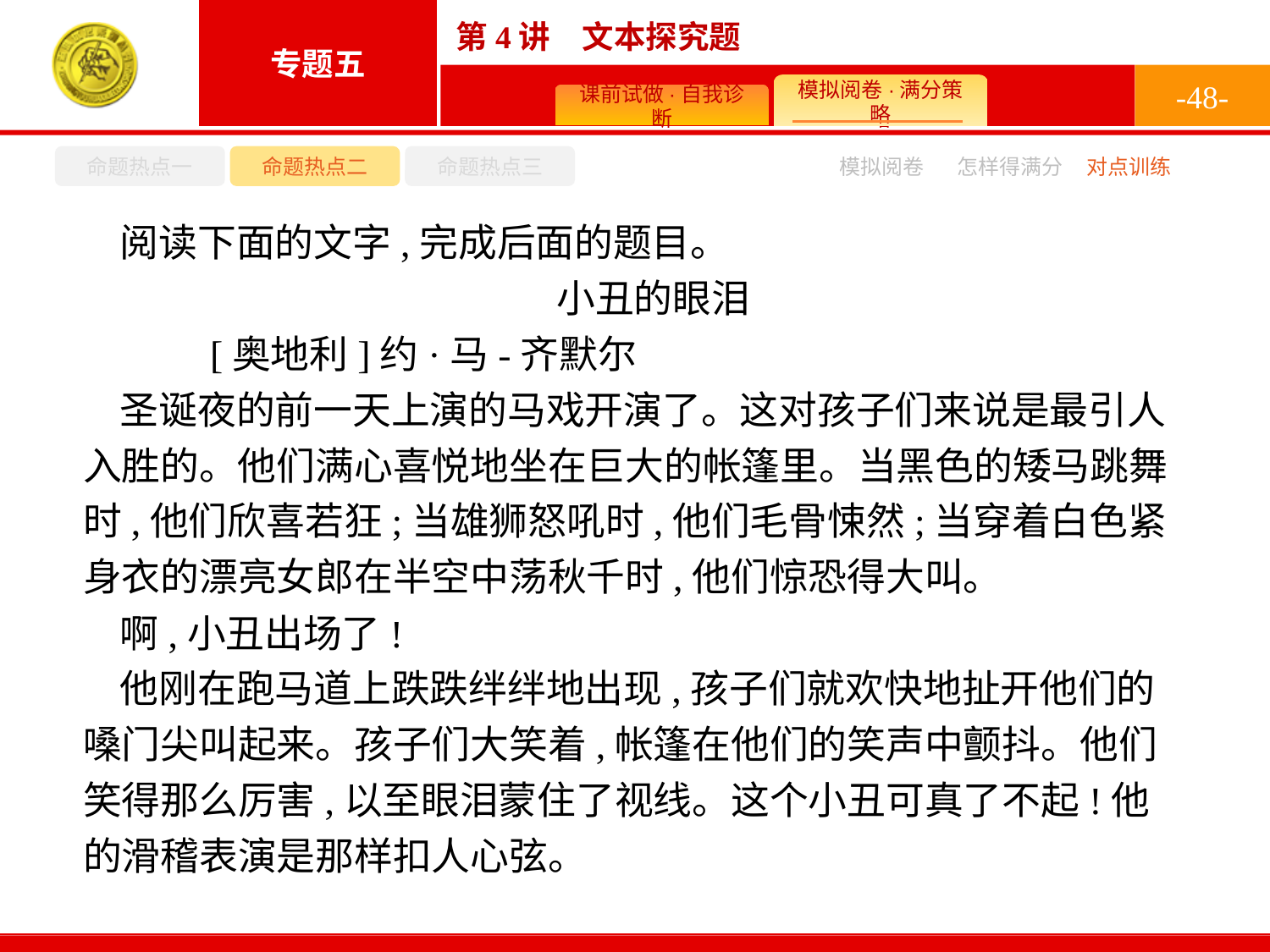

-48-
命题热点一
命题热点二
命题热点三
怎样得满分
模拟阅卷
对点训练
阅读下面的文字,完成后面的题目。
小丑的眼泪
	[奥地利]约·马-齐默尔
圣诞夜的前一天上演的马戏开演了。这对孩子们来说是最引人入胜的。他们满心喜悦地坐在巨大的帐篷里。当黑色的矮马跳舞时,他们欣喜若狂;当雄狮怒吼时,他们毛骨悚然;当穿着白色紧身衣的漂亮女郎在半空中荡秋千时,他们惊恐得大叫。
啊,小丑出场了!
他刚在跑马道上跌跌绊绊地出现,孩子们就欢快地扯开他们的嗓门尖叫起来。孩子们大笑着,帐篷在他们的笑声中颤抖。他们笑得那么厉害,以至眼泪蒙住了视线。这个小丑可真了不起!他的滑稽表演是那样扣人心弦。